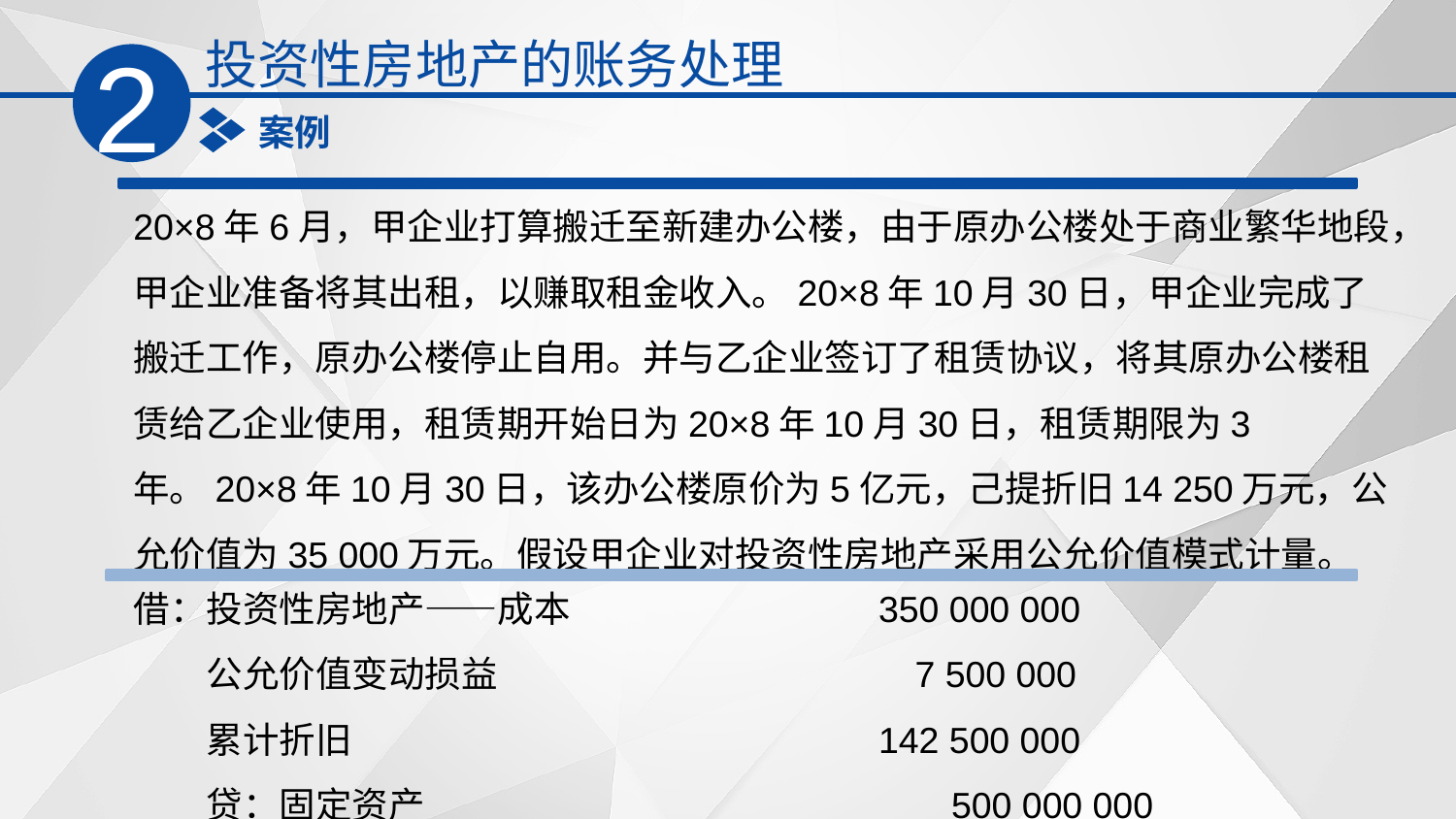

投资性房地产的账务处理
2

案例

20×8年6月，甲企业打算搬迁至新建办公楼，由于原办公楼处于商业繁华地段，甲企业准备将其出租，以赚取租金收入。20×8年10月30日，甲企业完成了搬迁工作，原办公楼停止自用。并与乙企业签订了租赁协议，将其原办公楼租赁给乙企业使用，租赁期开始日为20×8年10月30日，租赁期限为3年。20×8年10月30日，该办公楼原价为5亿元，己提折旧14 250万元，公允价值为35 000万元。假设甲企业对投资性房地产采用公允价值模式计量。

借：投资性房地产——成本　　　　　　　　 350 000 000
　　公允价值变动损益　　　　　　　　　　　 7 500 000
　　累计折旧　　　　　　　　　　　　　　 142 500 000
　　贷：固定资产　　　　　　　　　　　　　　 500 000 000